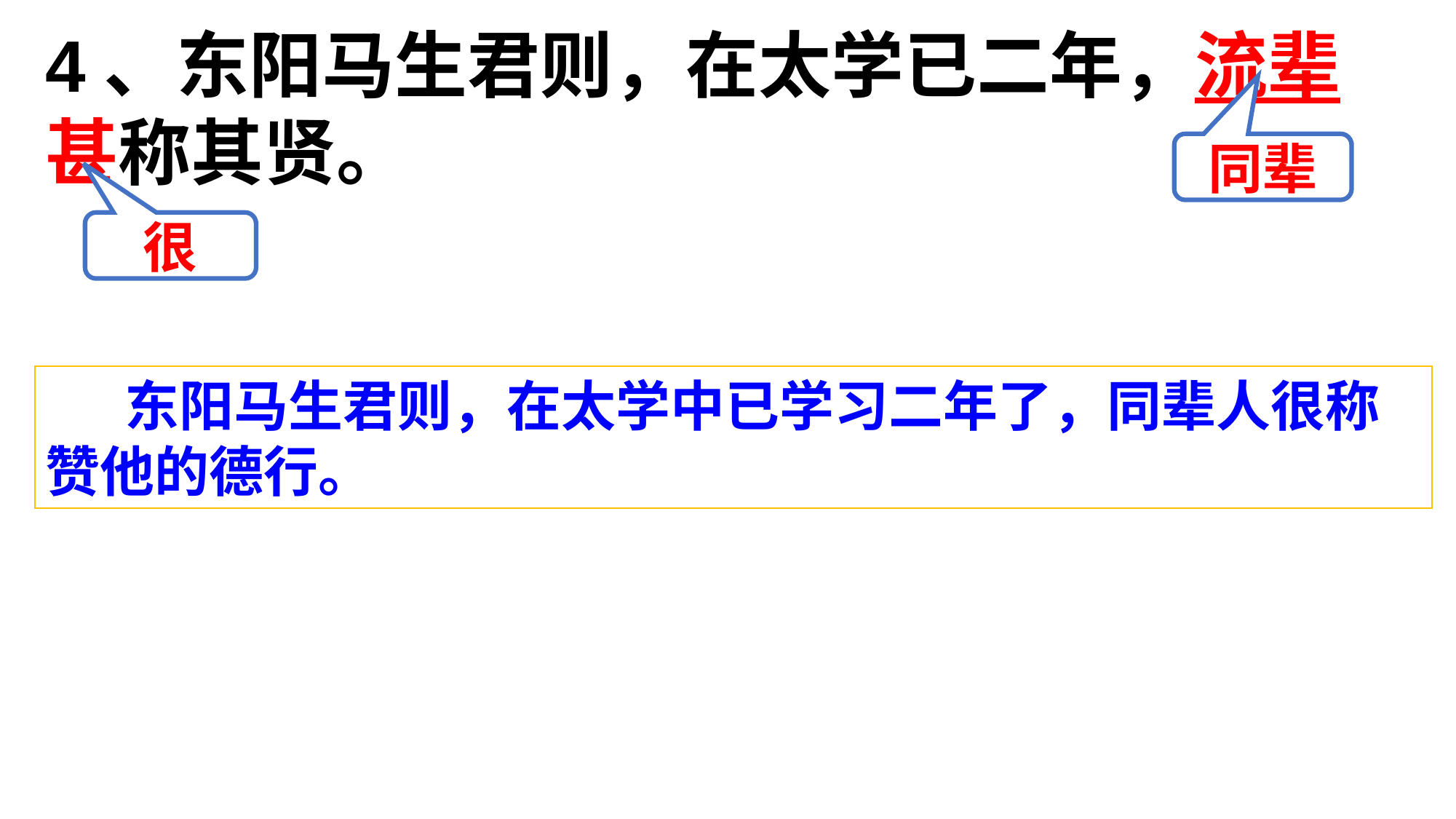

4、东阳马生君则，在太学已二年，流辈
甚称其贤。

同辈
很
       东阳马生君则，在太学中已学习二年了，同辈人很称赞他的德行。